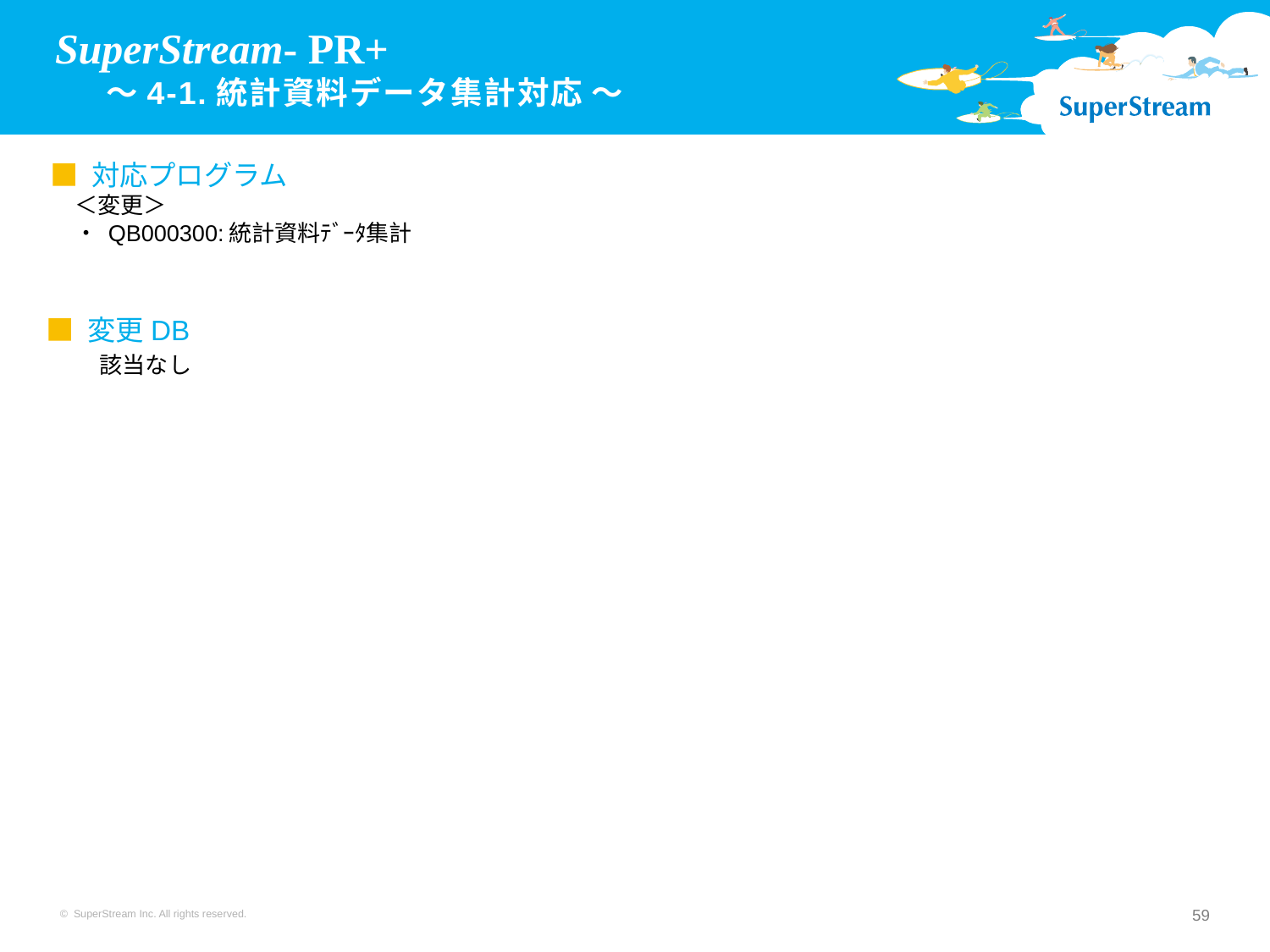

# SuperStream- PR+ 　 ～4-1.統計資料データ集計対応 ～
■ 対応プログラム
＜変更＞
・ QB000300:統計資料ﾃﾞｰﾀ集計
■ 変更DB
該当なし
©  SuperStream Inc. All rights reserved.
59